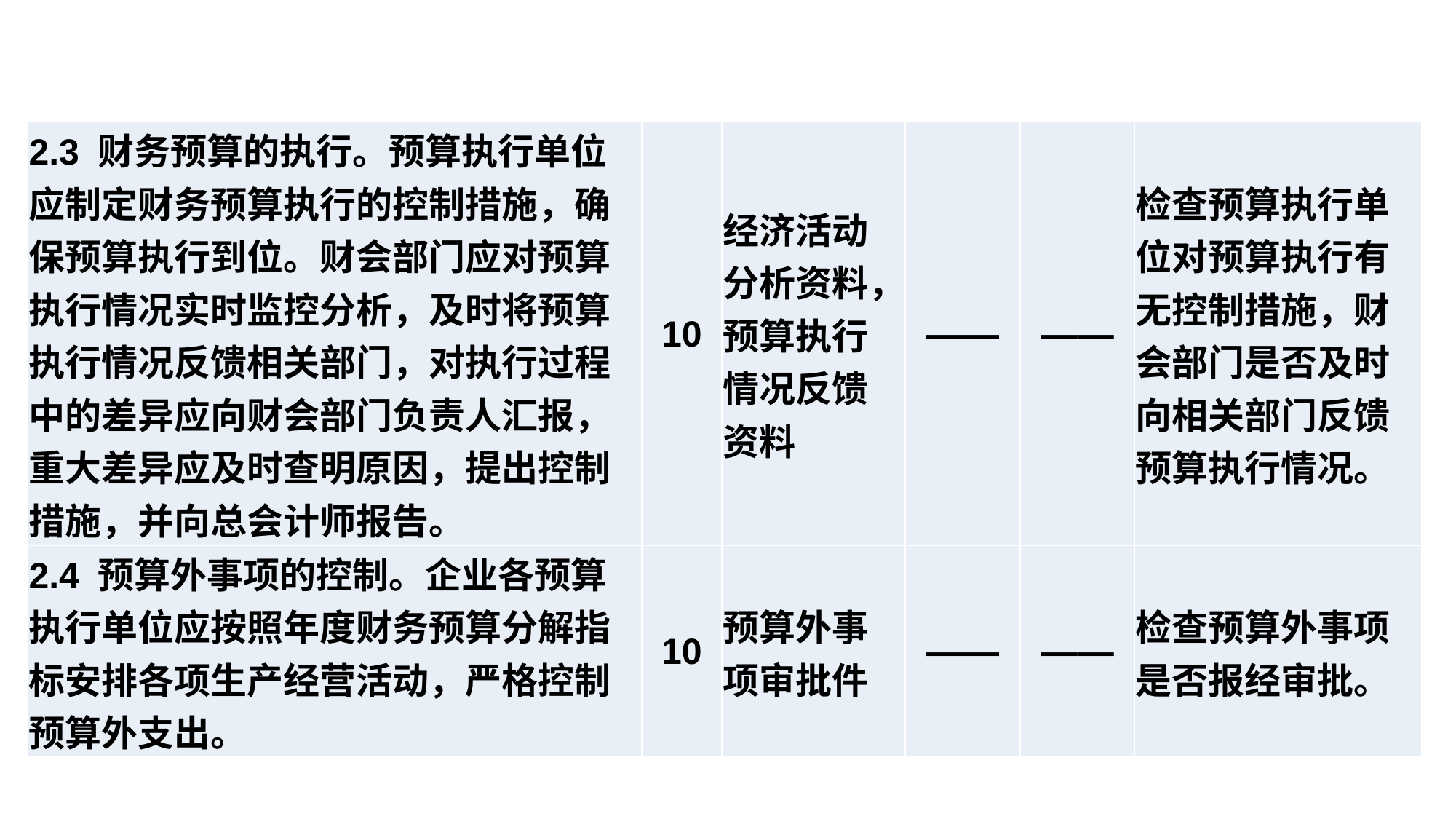

| 2.3 财务预算的执行。预算执行单位应制定财务预算执行的控制措施，确保预算执行到位。财会部门应对预算执行情况实时监控分析，及时将预算执行情况反馈相关部门，对执行过程中的差异应向财会部门负责人汇报，重大差异应及时查明原因，提出控制措施，并向总会计师报告。 | 10 | 经济活动分析资料，预算执行情况反馈资料 | —— | —— | 检查预算执行单位对预算执行有无控制措施，财会部门是否及时向相关部门反馈预算执行情况。 |
| --- | --- | --- | --- | --- | --- |
| 2.4 预算外事项的控制。企业各预算执行单位应按照年度财务预算分解指标安排各项生产经营活动，严格控制预算外支出。 | 10 | 预算外事项审批件 | —— | —— | 检查预算外事项是否报经审批。 |